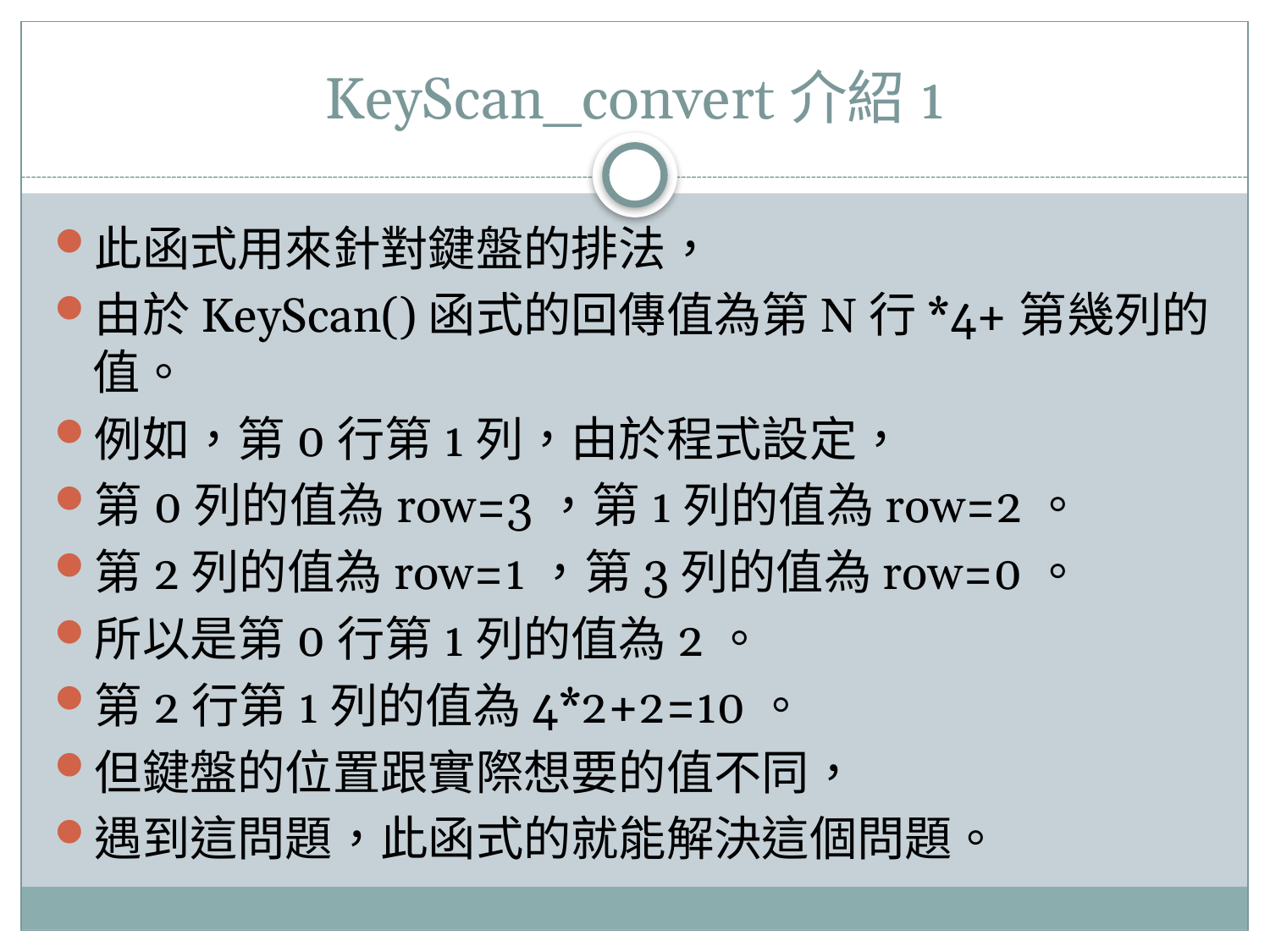

# KeyScan_convert介紹1
此函式用來針對鍵盤的排法，
由於KeyScan()函式的回傳值為第N行*4+第幾列的值。
例如，第0行第1列，由於程式設定，
第0列的值為row=3，第1列的值為row=2。
第2列的值為row=1，第3列的值為row=0。
所以是第0行第1列的值為2。
第2行第1列的值為4*2+2=10。
但鍵盤的位置跟實際想要的值不同，
遇到這問題，此函式的就能解決這個問題。